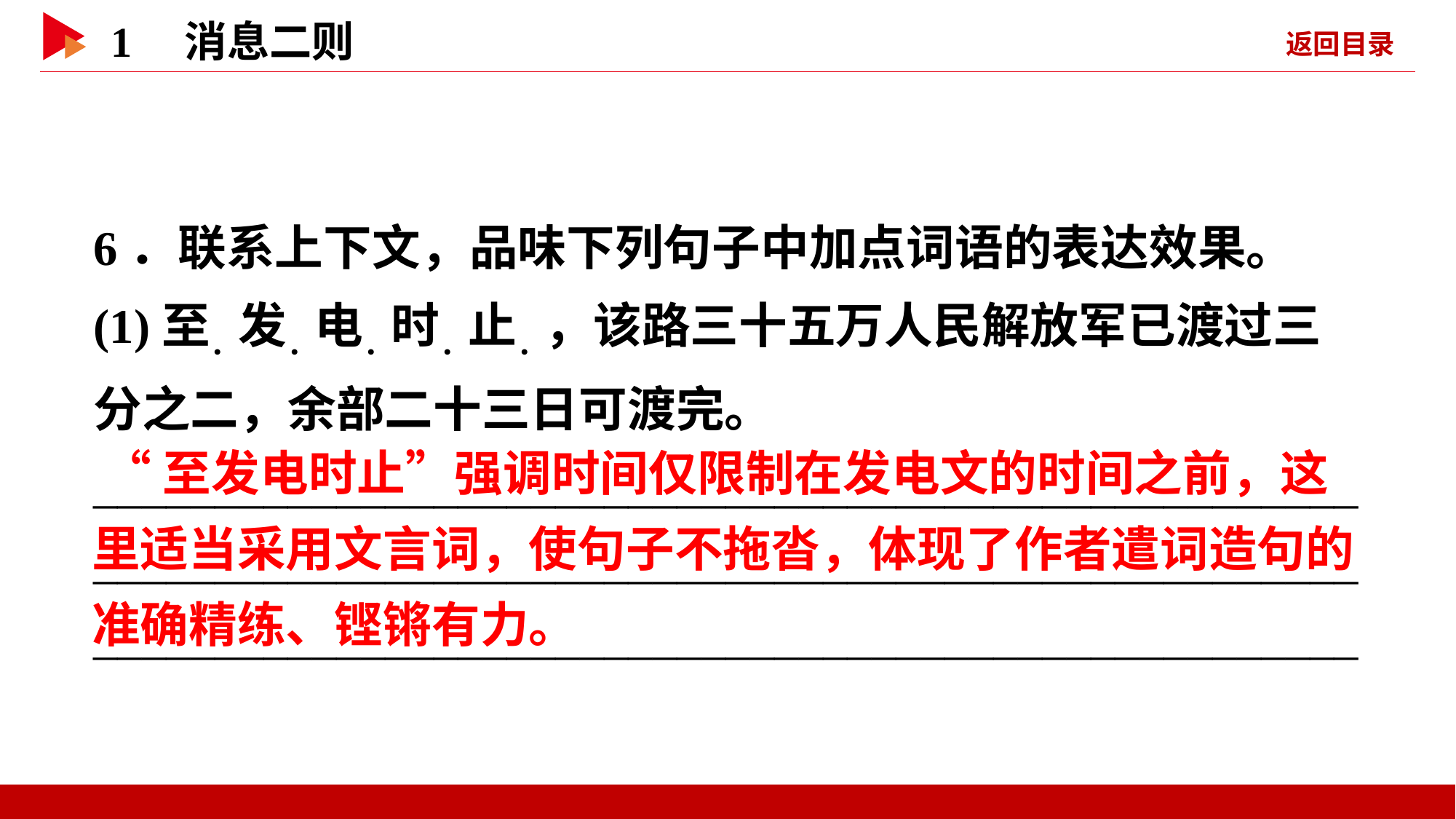

6．联系上下文，品味下列句子中加点词语的表达效果。
(1)至．发．电．时．止．，该路三十五万人民解放军已渡过三分之二，余部二十三日可渡完。
____________________________________________________________________________________________________________________________________________________________
 “至发电时止”强调时间仅限制在发电文的时间之前，这里适当采用文言词，使句子不拖沓，体现了作者遣词造句的准确精练、铿锵有力。